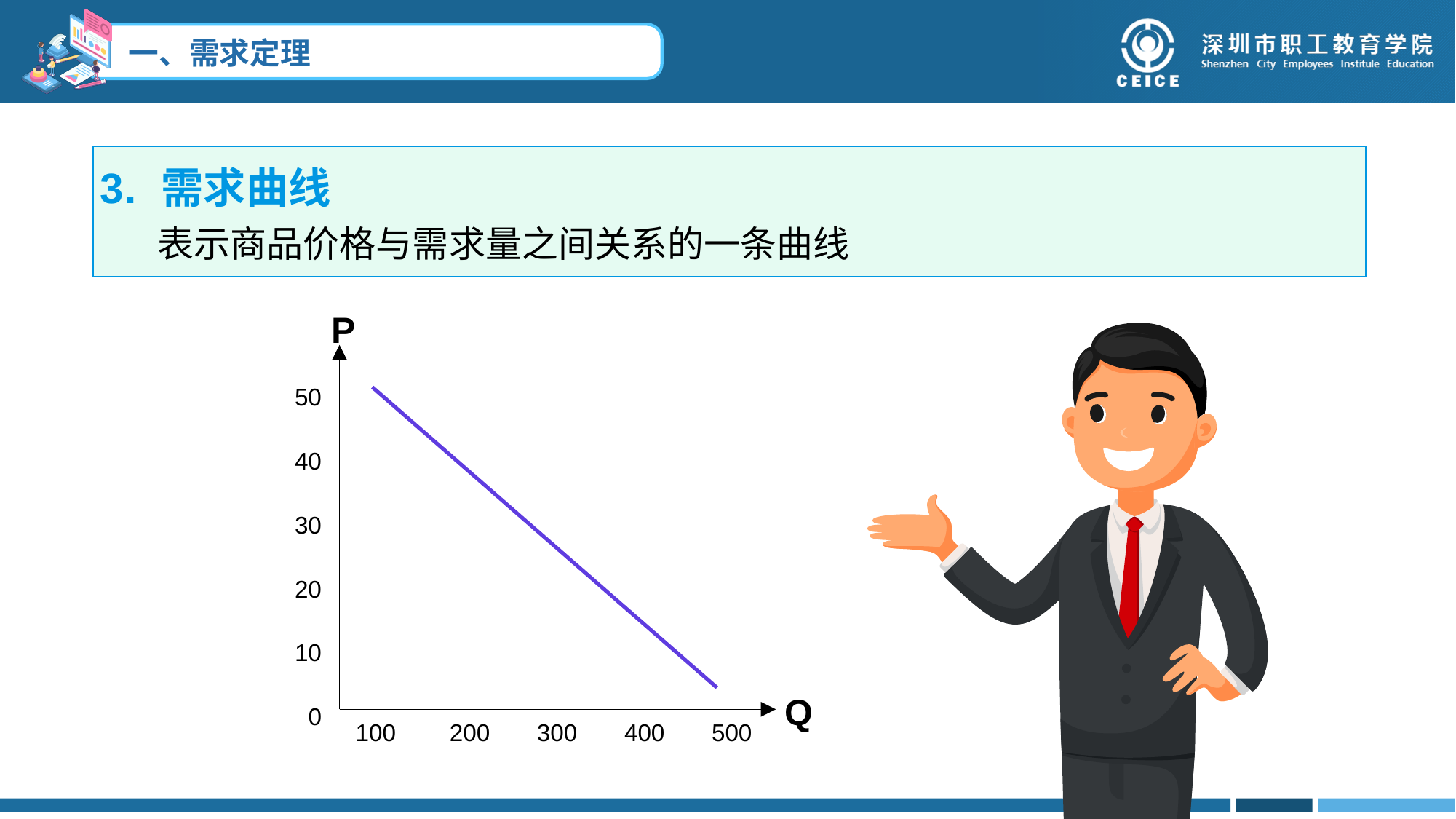

需求曲线
      表示商品价格与需求量之间关系的一条曲线

P
50
40
30
20
10
0
Q
100        200       300       400       500